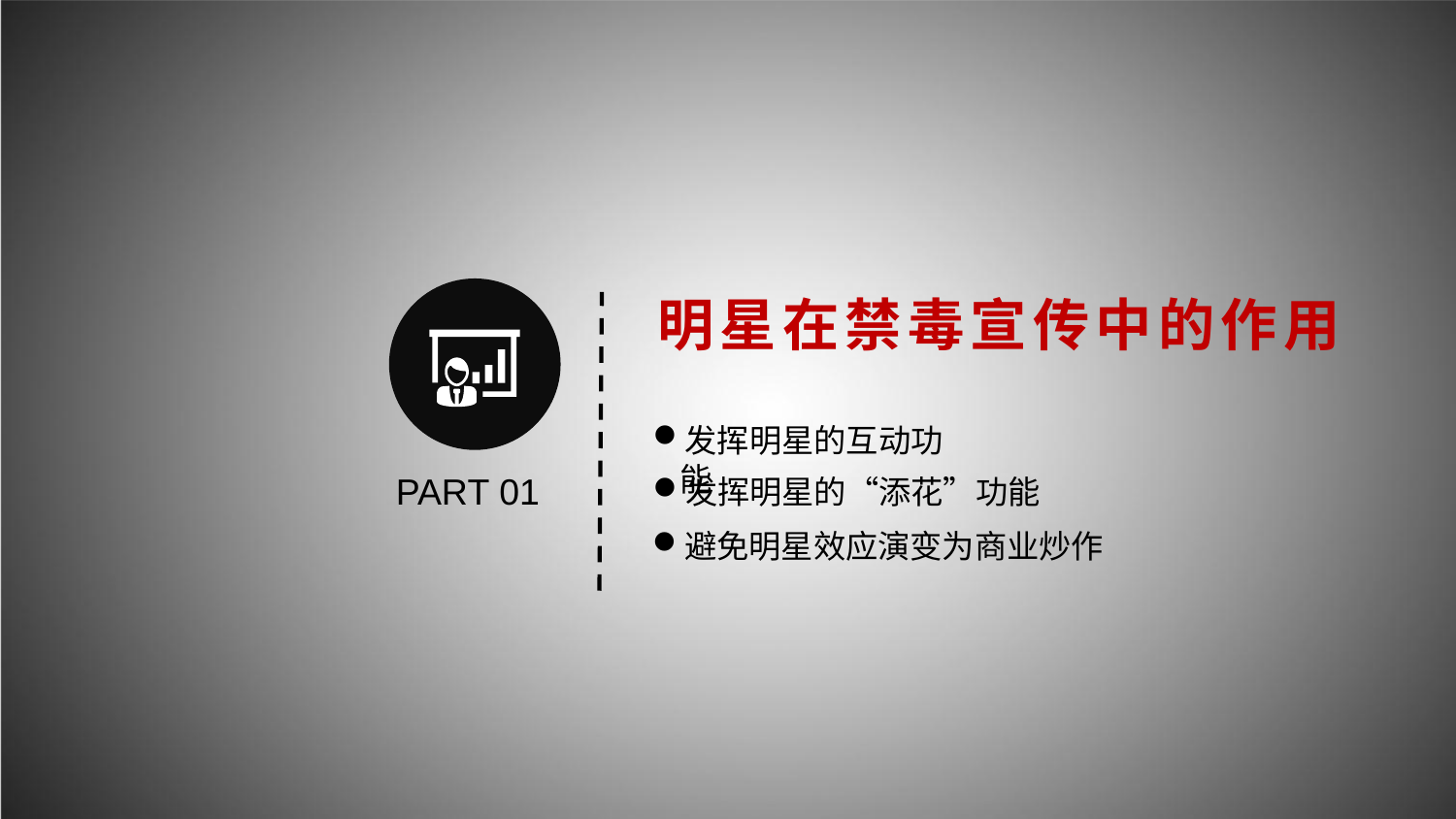

明星在禁毒宣传中的作用
发挥明星的互动功能
PART 01
发挥明星的“添花”功能
避免明星效应演变为商业炒作